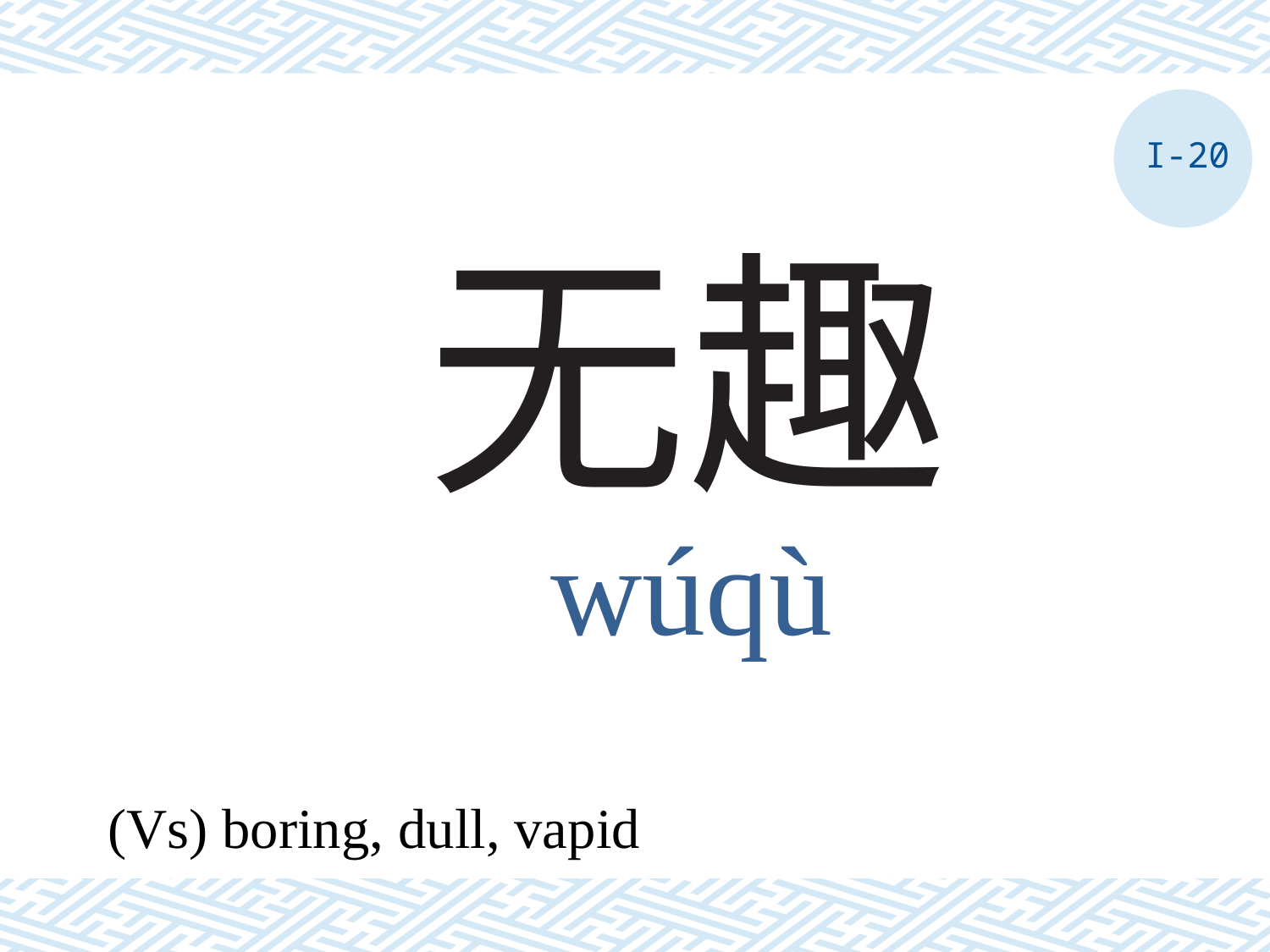

I-20

# 无趣
wúqù
(Vs) boring, dull, vapid